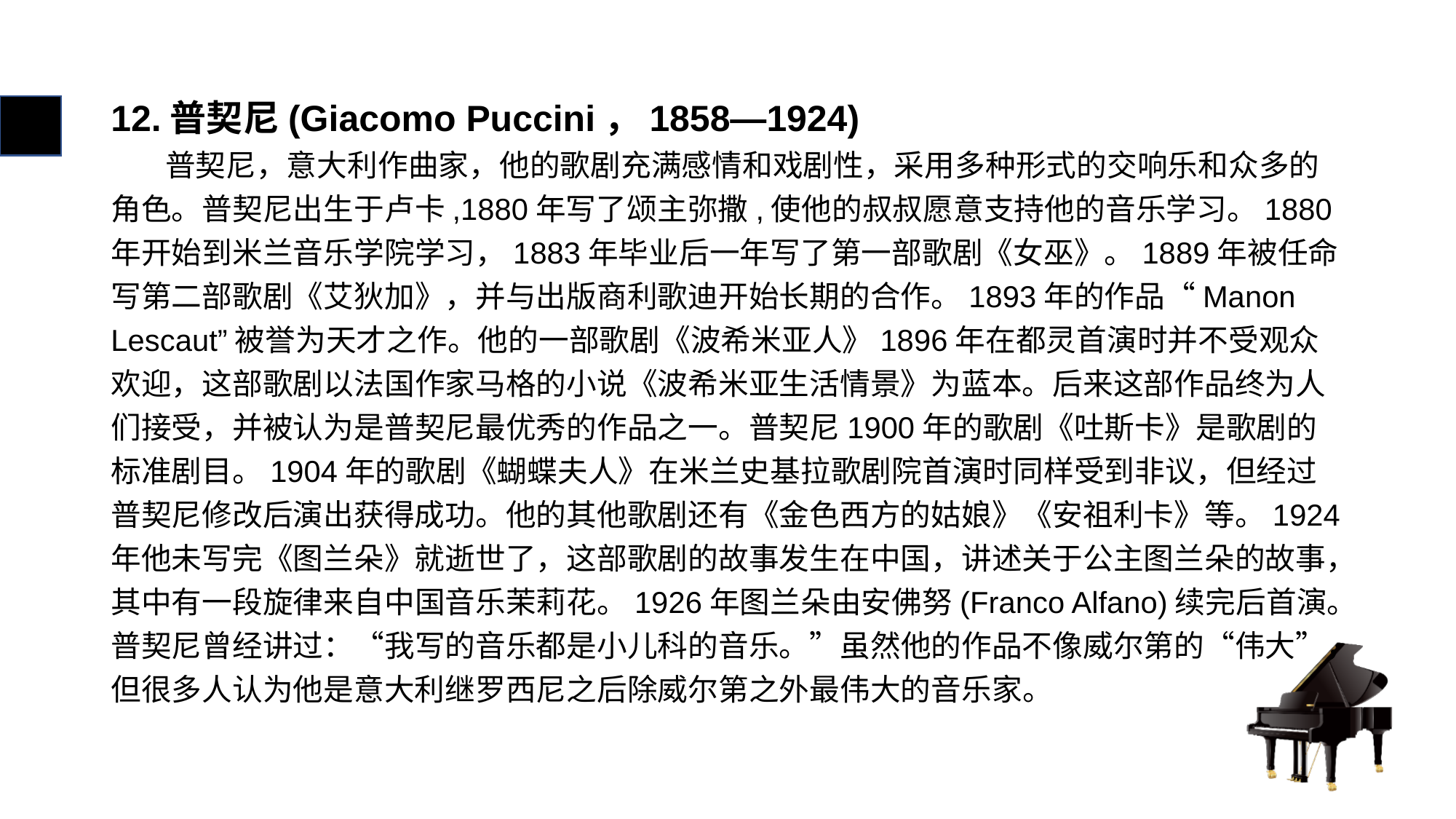

# 12.普契尼(Giacomo Puccini，1858—1924)
       普契尼，意大利作曲家，他的歌剧充满感情和戏剧性，采用多种形式的交响乐和众多的角色。普契尼出生于卢卡,1880年写了颂主弥撒,使他的叔叔愿意支持他的音乐学习。1880年开始到米兰音乐学院学习，1883年毕业后一年写了第一部歌剧《女巫》。1889年被任命写第二部歌剧《艾狄加》，并与出版商利歌迪开始长期的合作。1893年的作品“Manon Lescaut”被誉为天才之作。他的一部歌剧《波希米亚人》1896年在都灵首演时并不受观众欢迎，这部歌剧以法国作家马格的小说《波希米亚生活情景》为蓝本。后来这部作品终为人们接受，并被认为是普契尼最优秀的作品之一。普契尼1900年的歌剧《吐斯卡》是歌剧的标准剧目。1904年的歌剧《蝴蝶夫人》在米兰史基拉歌剧院首演时同样受到非议，但经过普契尼修改后演出获得成功。他的其他歌剧还有《金色西方的姑娘》《安祖利卡》等。1924年他未写完《图兰朵》就逝世了，这部歌剧的故事发生在中国，讲述关于公主图兰朵的故事，其中有一段旋律来自中国音乐茉莉花。1926年图兰朵由安佛努(Franco Alfano)续完后首演。普契尼曾经讲过：“我写的音乐都是小儿科的音乐。”虽然他的作品不像威尔第的“伟大”，但很多人认为他是意大利继罗西尼之后除威尔第之外最伟大的音乐家。